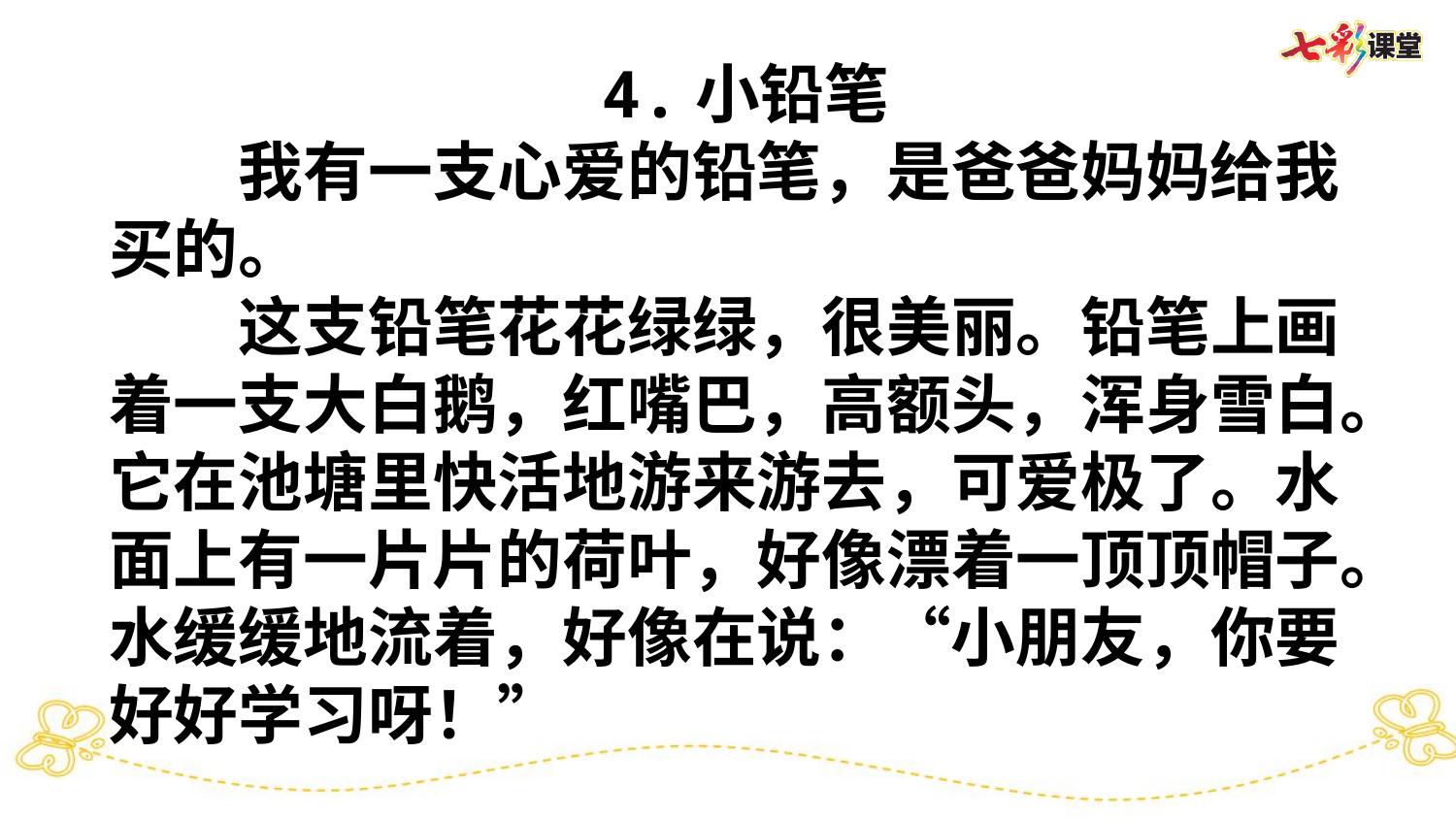

4.小铅笔
　　我有一支心爱的铅笔，是爸爸妈妈给我买的。
　　这支铅笔花花绿绿，很美丽。铅笔上画着一支大白鹅，红嘴巴，高额头，浑身雪白。它在池塘里快活地游来游去，可爱极了。水面上有一片片的荷叶，好像漂着一顶顶帽子。水缓缓地流着，好像在说：“小朋友，你要好好学习呀！”